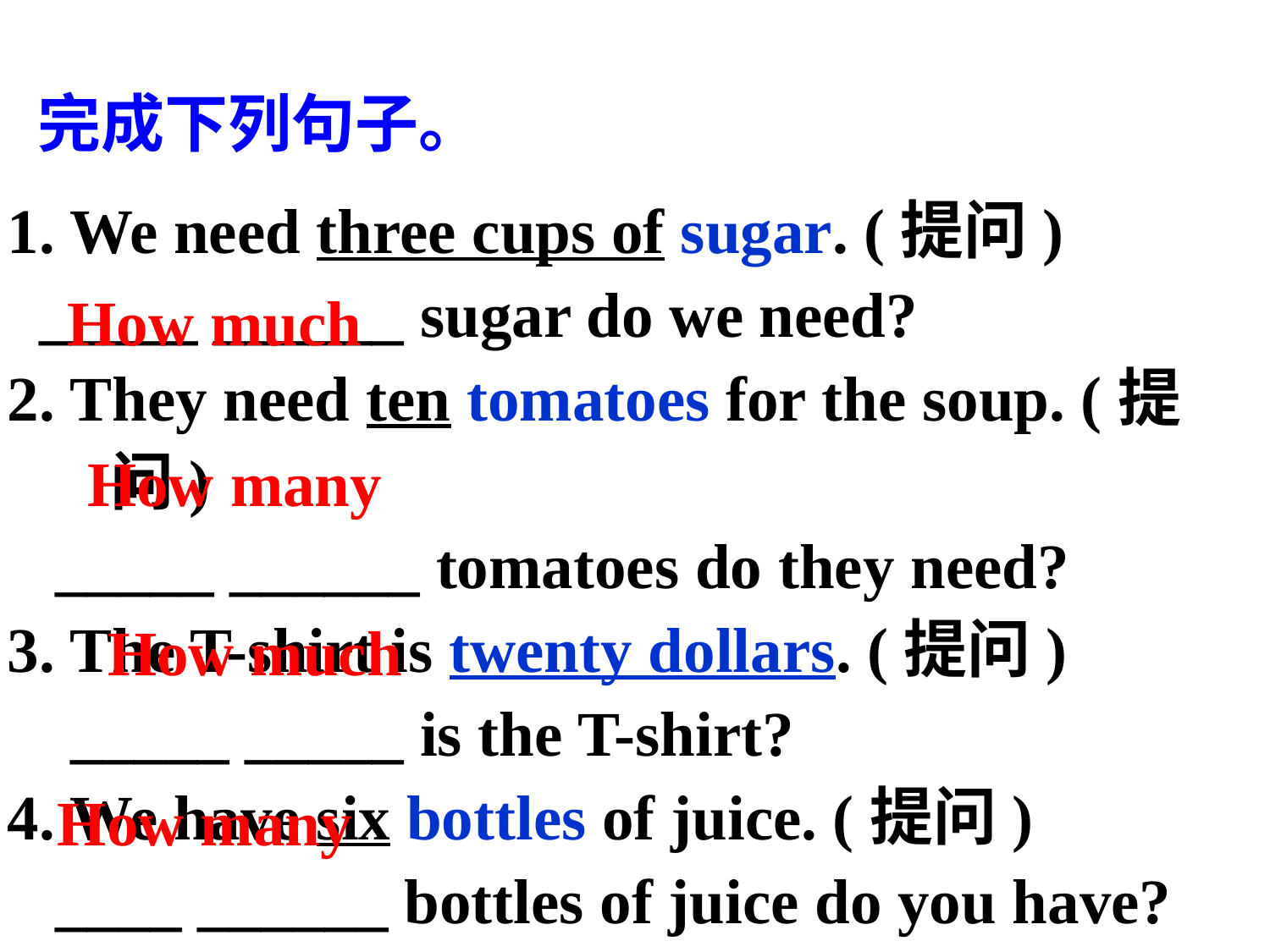

完成下列句子。
1. We need three cups of sugar. (提问)
  _____ ______ sugar do we need?
2. They need ten tomatoes for the soup. (提问)
   _____ ______ tomatoes do they need?
3. The T-shirt is twenty dollars. (提问)
    _____ _____ is the T-shirt?
4. We have six bottles of juice. (提问)
   ____ ______ bottles of juice do you have?
How much
How many
How much
How many